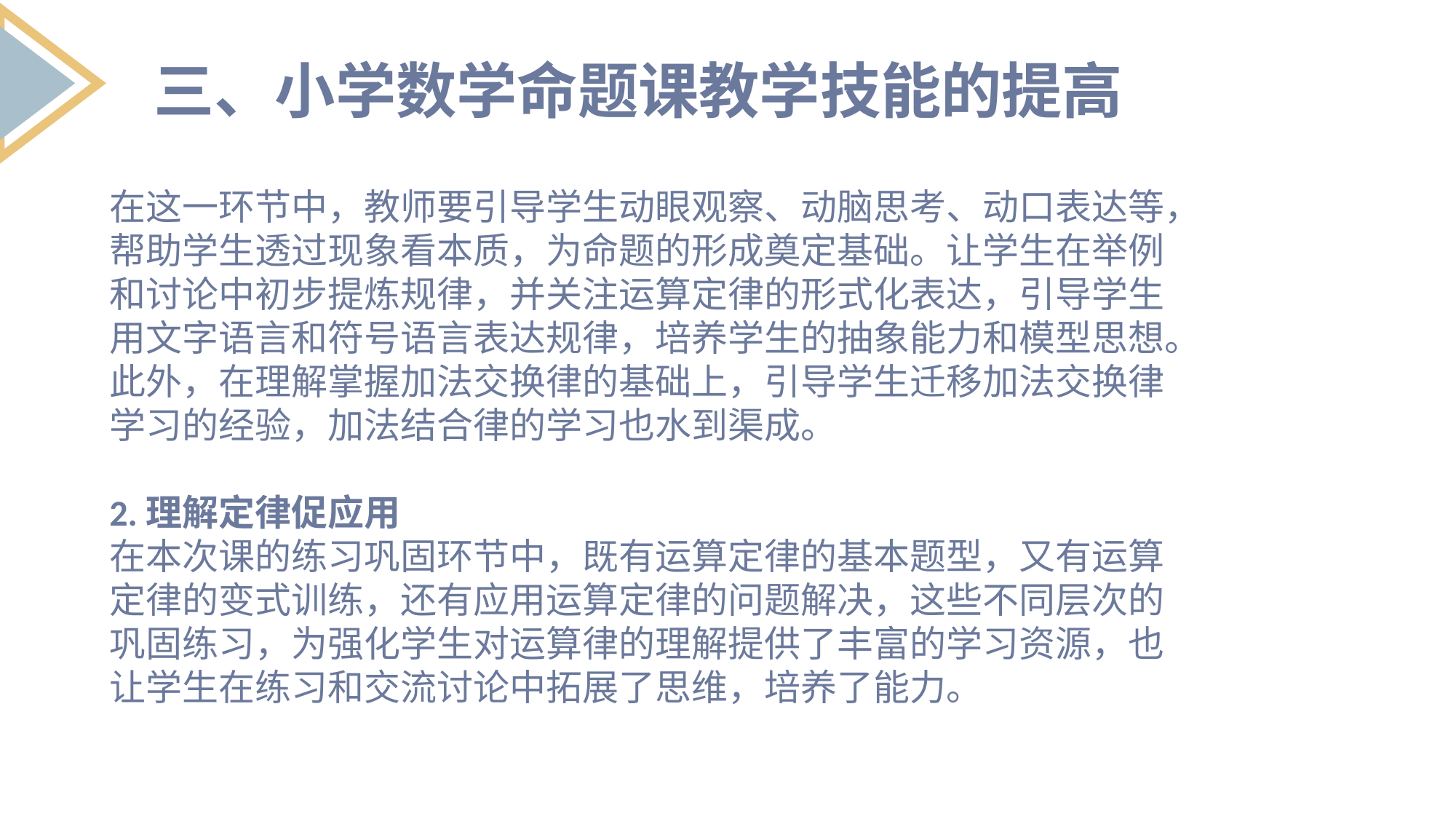

三、小学数学命题课教学技能的提高

在这一环节中，教师要引导学生动眼观察、动脑思考、动口表达等，帮助学生透过现象看本质，为命题的形成奠定基础。让学生在举例和讨论中初步提炼规律，并关注运算定律的形式化表达，引导学生用文字语言和符号语言表达规律，培养学生的抽象能力和模型思想。此外，在理解掌握加法交换律的基础上，引导学生迁移加法交换律学习的经验，加法结合律的学习也水到渠成。

2.理解定律促应用
在本次课的练习巩固环节中，既有运算定律的基本题型，又有运算定律的变式训练，还有应用运算定律的问题解决，这些不同层次的巩固练习，为强化学生对运算律的理解提供了丰富的学习资源，也让学生在练习和交流讨论中拓展了思维，培养了能力。